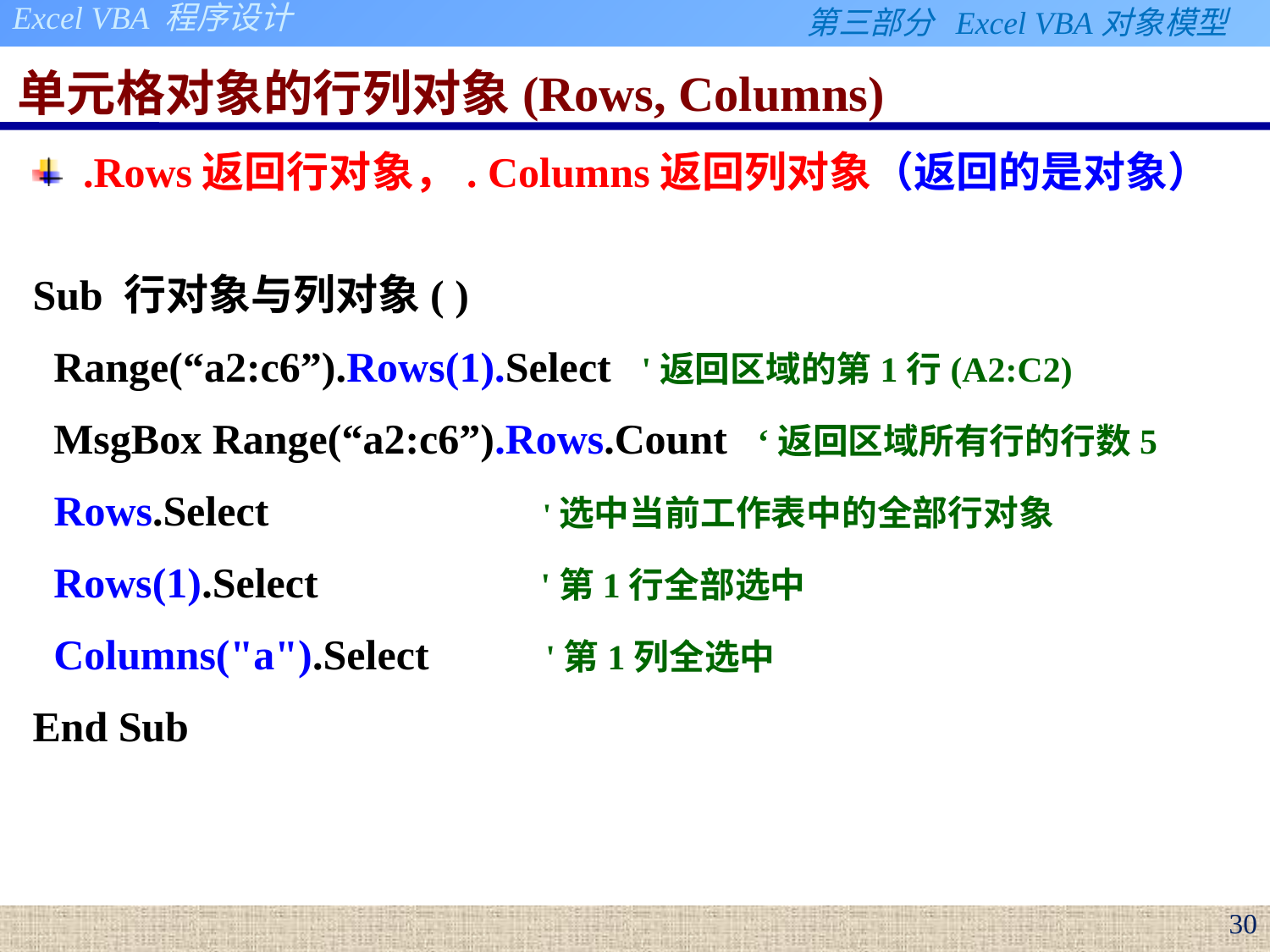

# 单元格对象的行列对象(Rows, Columns)
.Rows返回行对象，. Columns返回列对象（返回的是对象）

Sub 行对象与列对象( )
  Range(“a2:c6”).Rows(1).Select   '返回区域的第1行(A2:C2)
  MsgBox Range(“a2:c6”).Rows.Count   ‘返回区域所有行的行数5
  Rows.Select                          '选中当前工作表中的全部行对象
  Rows(1).Select                     '第1行全部选中
  Columns("a").Select           '第1列全选中
End Sub